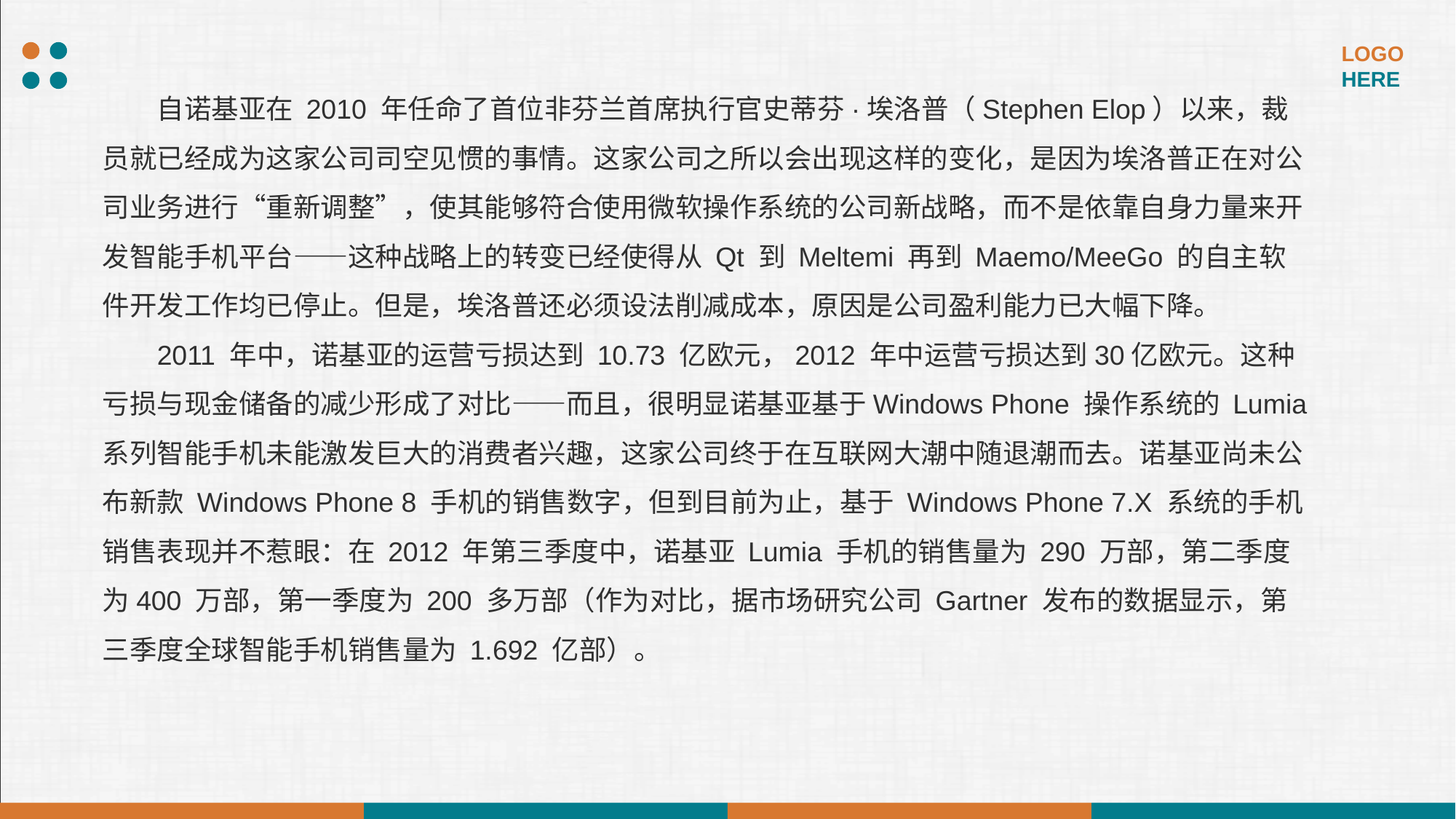

自诺基亚在 2010 年任命了首位非芬兰首席执行官史蒂芬·埃洛普（Stephen Elop）以来，裁员就已经成为这家公司司空见惯的事情。这家公司之所以会出现这样的变化，是因为埃洛普正在对公司业务进行“重新调整”，使其能够符合使用微软操作系统的公司新战略，而不是依靠自身力量来开发智能手机平台——这种战略上的转变已经使得从 Qt 到 Meltemi 再到 Maemo/MeeGo 的自主软件开发工作均已停止。但是，埃洛普还必须设法削减成本，原因是公司盈利能力已大幅下降。
2011 年中，诺基亚的运营亏损达到 10.73 亿欧元，2012 年中运营亏损达到30亿欧元。这种亏损与现金储备的减少形成了对比——而且，很明显诺基亚基于Windows Phone 操作系统的 Lumia 系列智能手机未能激发巨大的消费者兴趣，这家公司终于在互联网大潮中随退潮而去。诺基亚尚未公布新款 Windows Phone 8 手机的销售数字，但到目前为止，基于 Windows Phone 7.X 系统的手机销售表现并不惹眼：在 2012 年第三季度中，诺基亚 Lumia 手机的销售量为 290 万部，第二季度为400 万部，第一季度为 200 多万部（作为对比，据市场研究公司 Gartner 发布的数据显示，第三季度全球智能手机销售量为 1.692 亿部）。